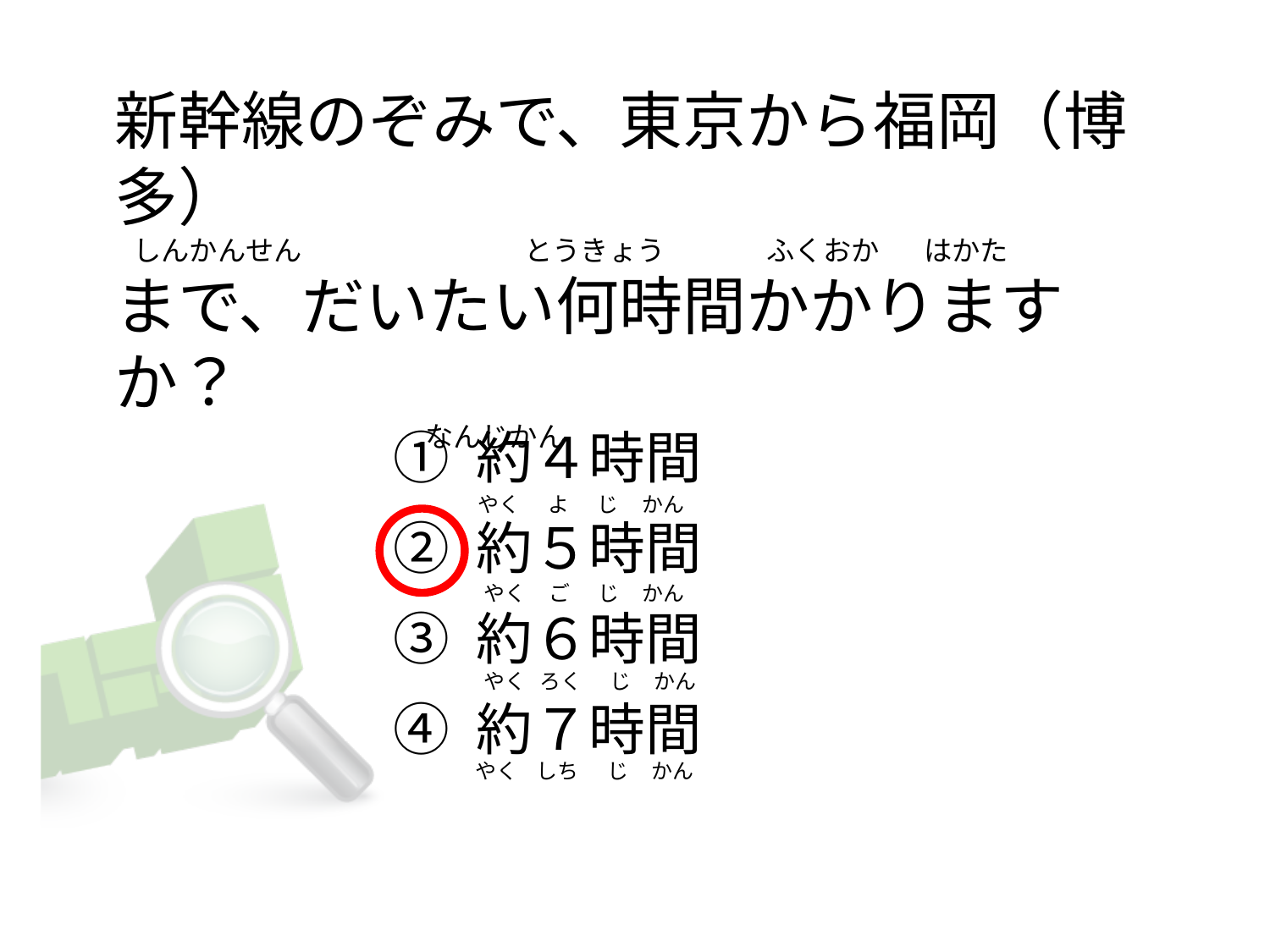

# 新幹線のぞみで、東京から福岡（博多）   しんかんせん                                   とうきょう                ふくおか       はかた まで、だいたい何時間かかりますか？                                                  なんじかん
① 約４時間
② 約５時間
③ 約６時間
④ 約７時間
   やく      よ      じ     かん

  やく     ご      じ     かん
  やく   ろく      じ     かん
  やく    しち      じ     かん